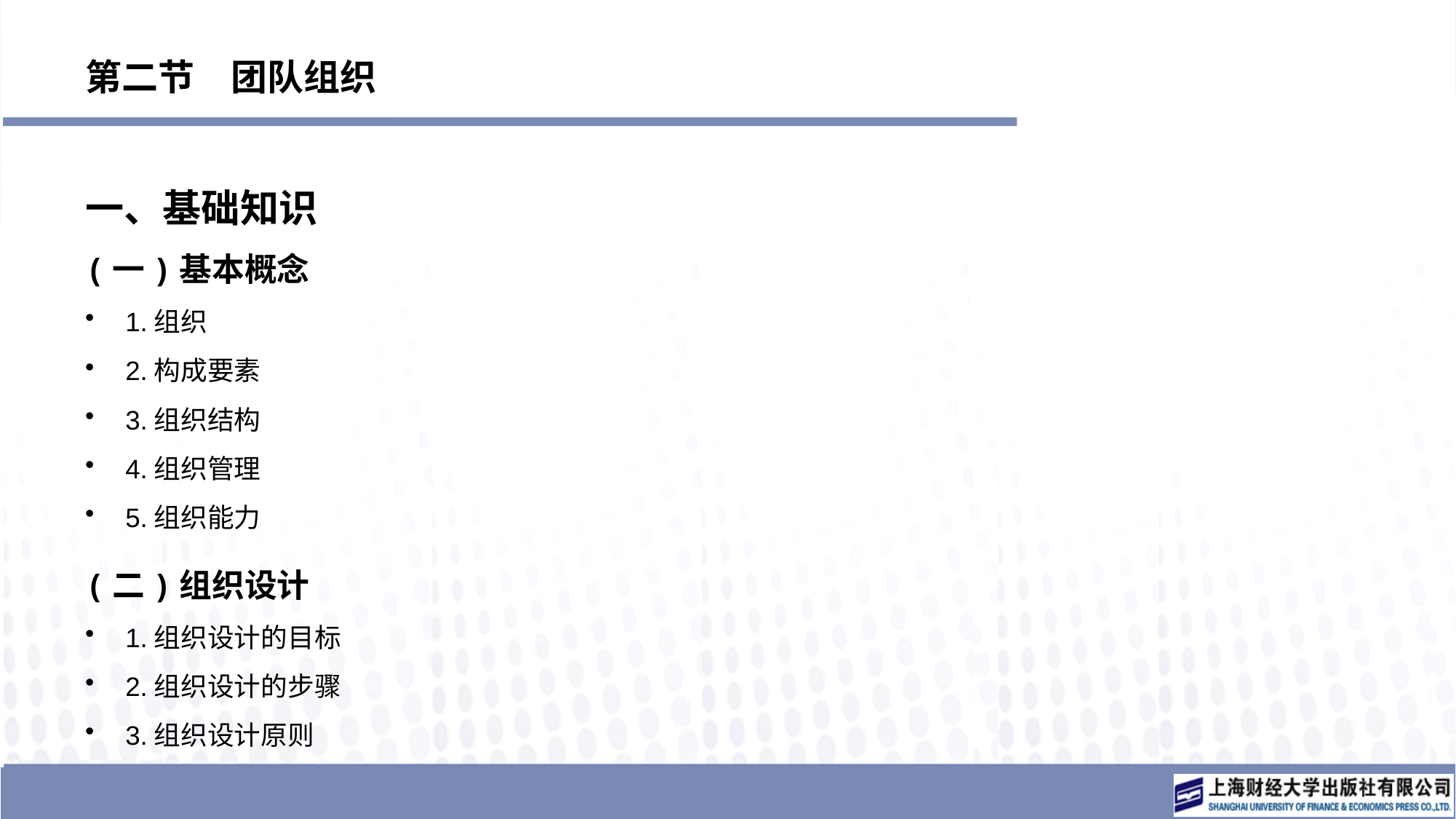

# 第二节　团队组织
一、基础知识
(一)基本概念
1.组织
2.构成要素
3.组织结构
4.组织管理
5.组织能力
(二)组织设计
1.组织设计的目标
2.组织设计的步骤
3.组织设计原则